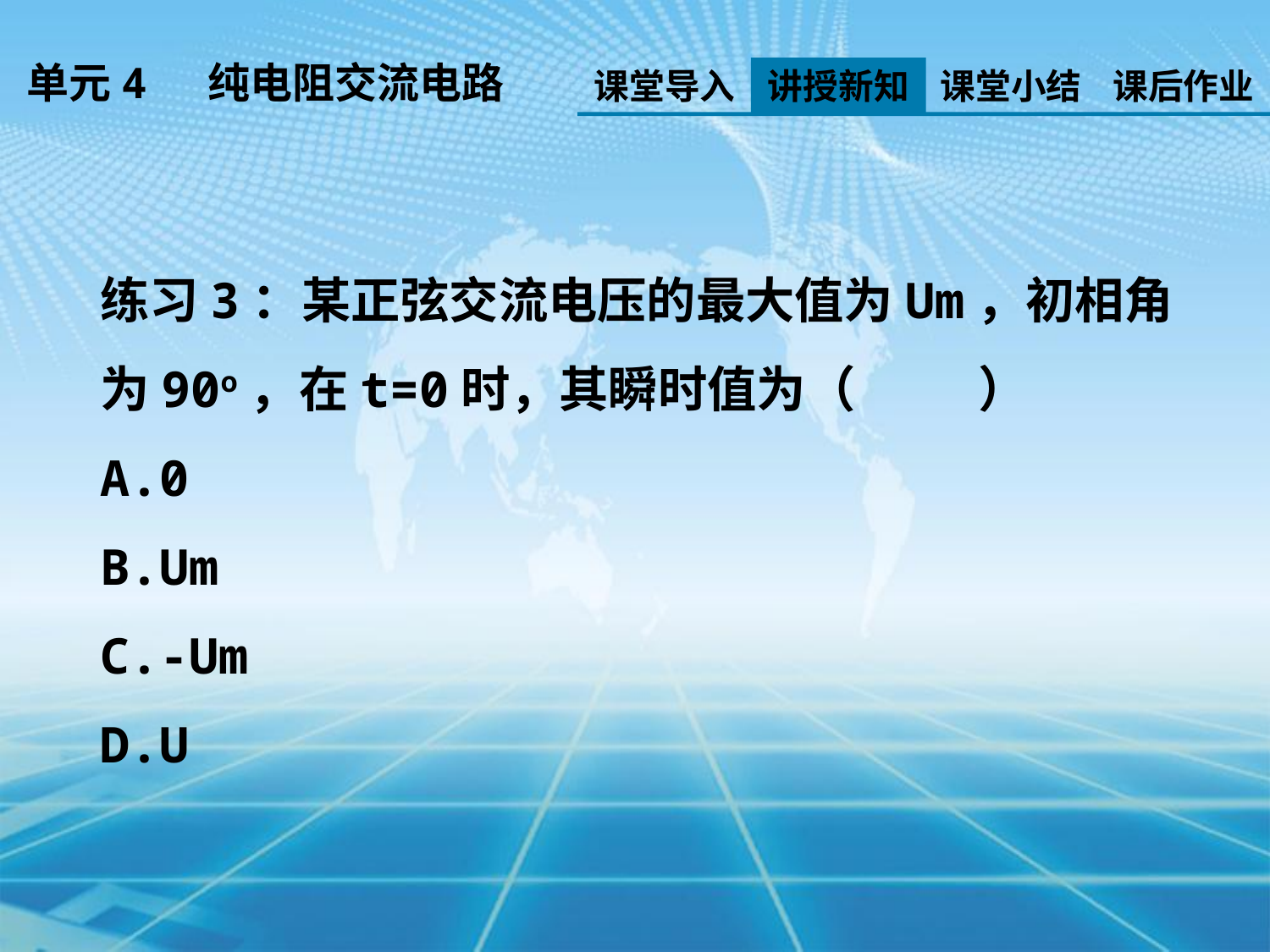

单元4  纯电阻交流电路
课堂导入
讲授新知
课堂小结
课后作业
练习3：某正弦交流电压的最大值为Um，初相角为90o，在t=0时，其瞬时值为（           ）
A.0
B.Um
C.-Um
D.U